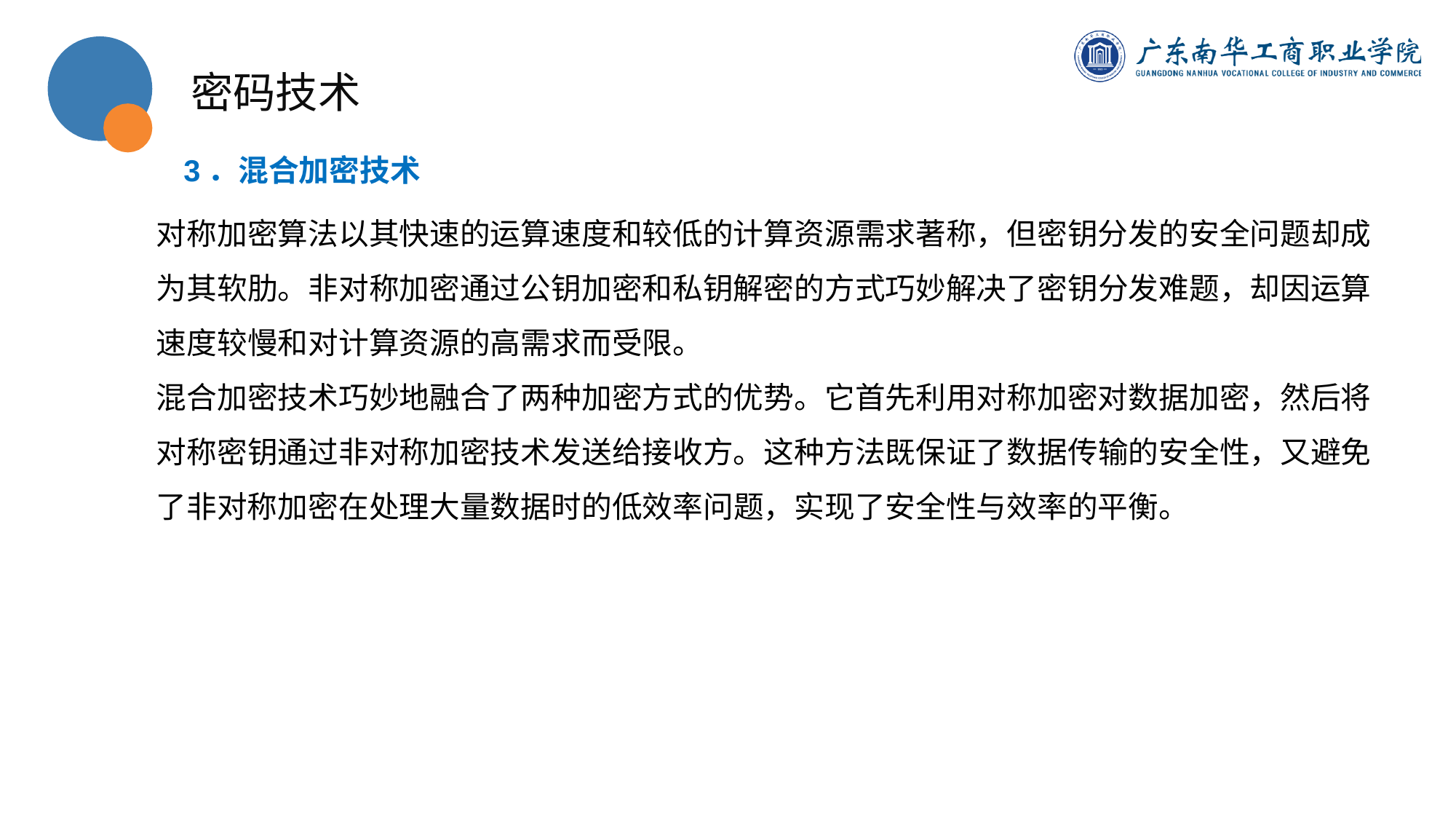

密码技术

3．混合加密技术
对称加密算法以其快速的运算速度和较低的计算资源需求著称，但密钥分发的安全问题却成为其软肋。非对称加密通过公钥加密和私钥解密的方式巧妙解决了密钥分发难题，却因运算速度较慢和对计算资源的高需求而受限。
混合加密技术巧妙地融合了两种加密方式的优势。它首先利用对称加密对数据加密，然后将对称密钥通过非对称加密技术发送给接收方。这种方法既保证了数据传输的安全性，又避免了非对称加密在处理大量数据时的低效率问题，实现了安全性与效率的平衡。